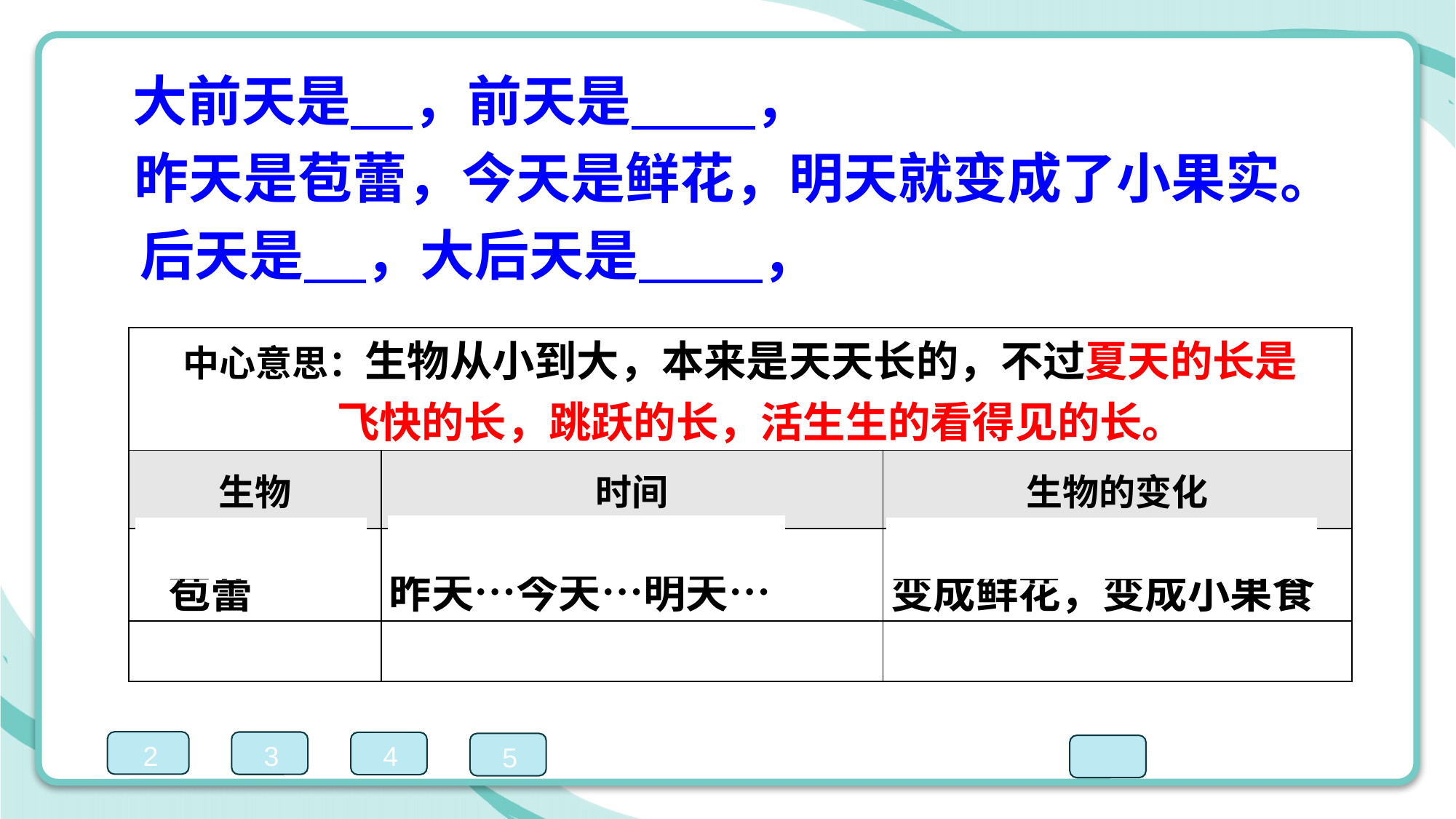

大前天是     ，前天是          ，
昨天是苞蕾，今天是鲜花，明天就变成了小果实。
后天是     ，大后天是          ，
| 中心意思：生物从小到大，本来是天天长的，不过夏天的长是 飞快的长，跳跃的长，活生生的看得见的长。 |  |  |
| --- | --- | --- |
| 生物 | 时间 | 生物的变化 |
| 苞蕾 | 昨天…今天…明天… | 变成鲜花，变成小果食 |
|  |  |  |

2

3

4

5